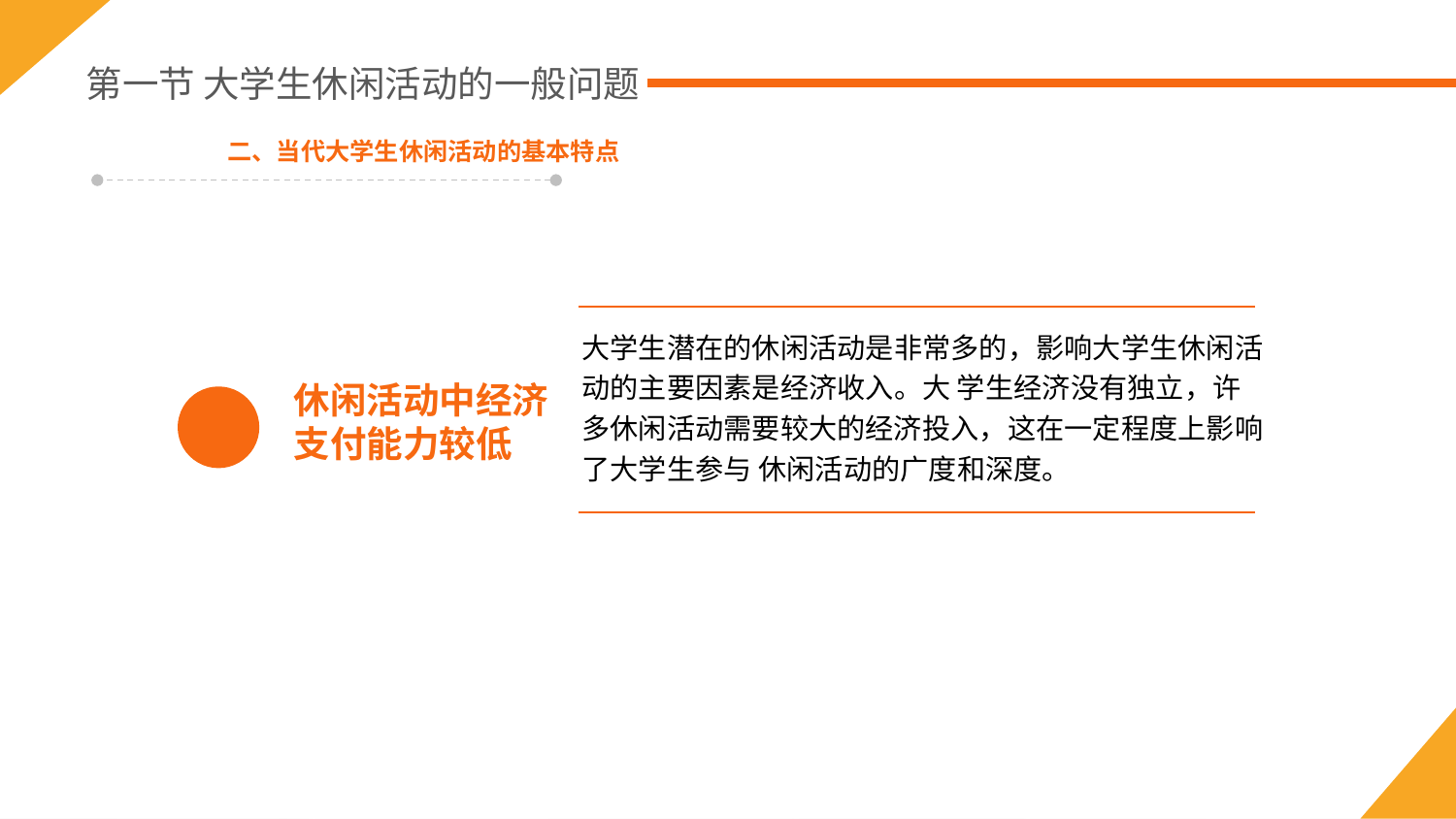

第一节 大学生休闲活动的一般问题
二、当代大学生休闲活动的基本特点
大学生潜在的休闲活动是非常多的，影响大学生休闲活动的主要因素是经济收入。大 学生经济没有独立，许多休闲活动需要较大的经济投入，这在一定程度上影响了大学生参与 休闲活动的广度和深度。
休闲活动中经济
支付能力较低